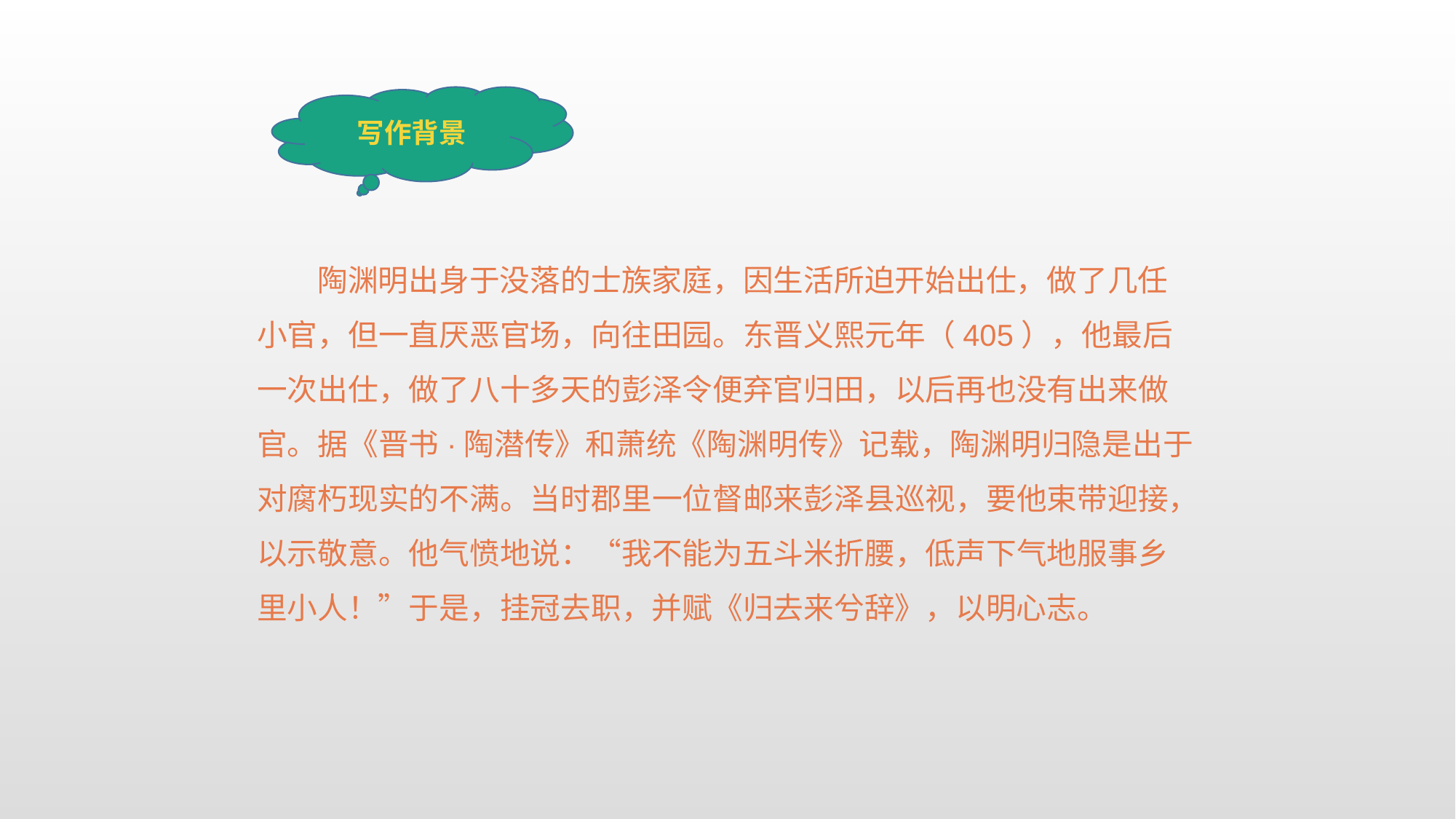

写作背景
陶渊明出身于没落的士族家庭，因生活所迫开始出仕，做了几任小官，但一直厌恶官场，向往田园。东晋义熙元年（405），他最后一次出仕，做了八十多天的彭泽令便弃官归田，以后再也没有出来做官。据《晋书·陶潜传》和萧统《陶渊明传》记载，陶渊明归隐是出于对腐朽现实的不满。当时郡里一位督邮来彭泽县巡视，要他束带迎接，以示敬意。他气愤地说：“我不能为五斗米折腰，低声下气地服事乡里小人！”于是，挂冠去职，并赋《归去来兮辞》，以明心志。